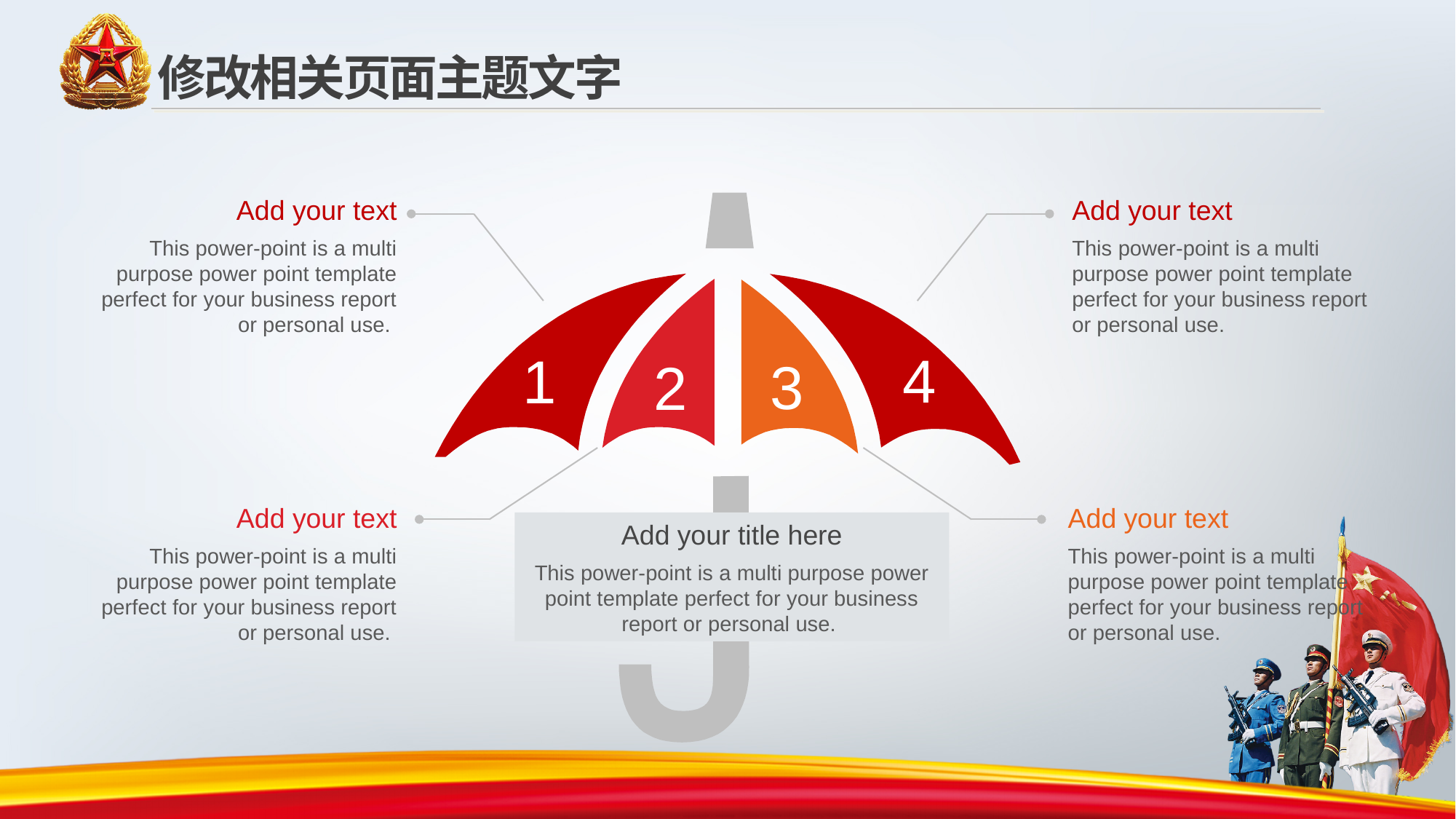

修改相关页面主题文字
Add your text
This power-point is a multi purpose power point template perfect for your business report or personal use.
Add your text
This power-point is a multi purpose power point template perfect for your business report or personal use.

4
1
3
2
Add your text
This power-point is a multi purpose power point template perfect for your business report or personal use.
Add your text
This power-point is a multi purpose power point template perfect for your business report or personal use.
Add your title here
This power-point is a multi purpose power point template perfect for your business report or personal use.